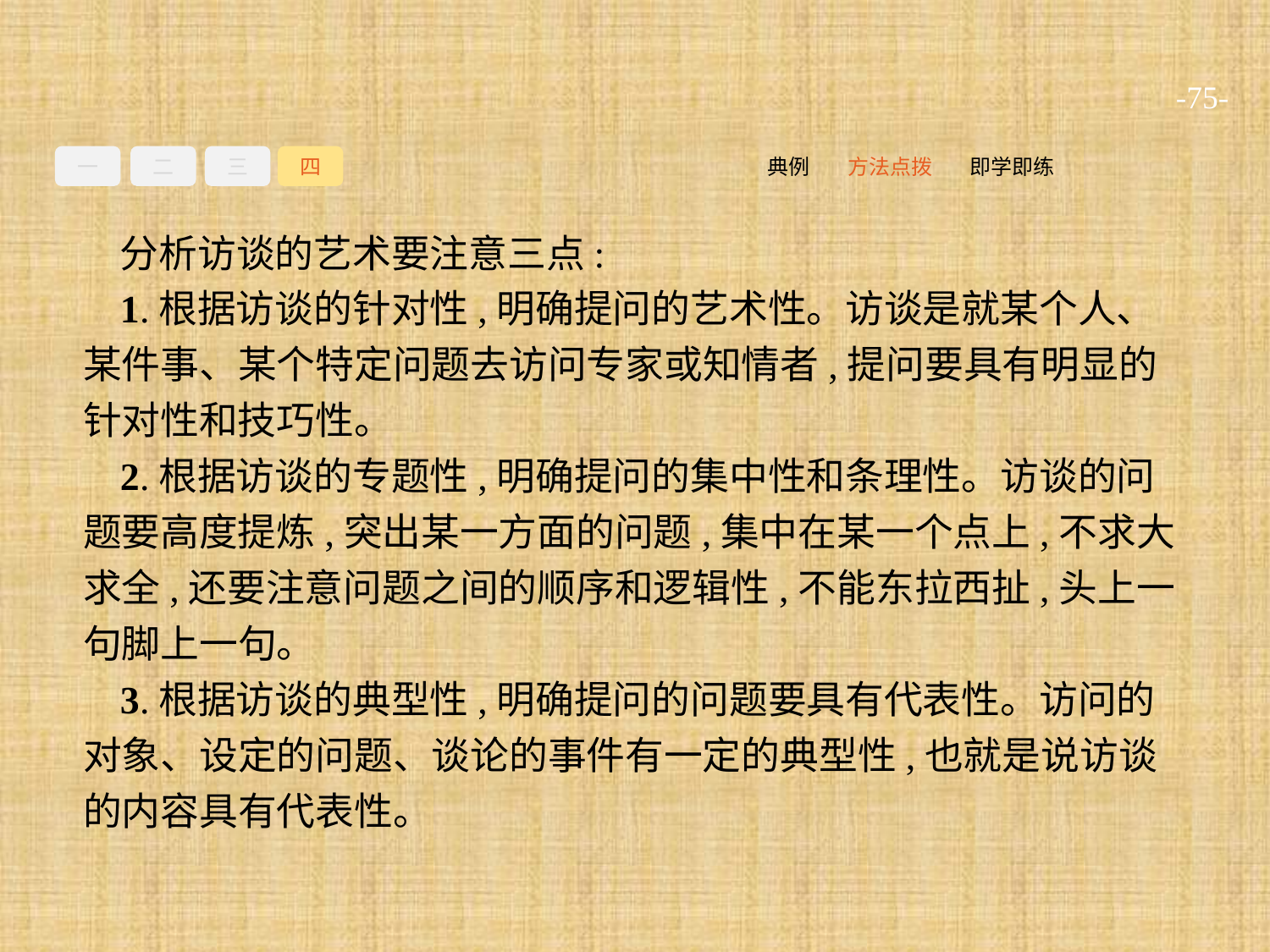

-75-
一
二
三
四
即学即练
方法点拨
典例
分析访谈的艺术要注意三点:
1.根据访谈的针对性,明确提问的艺术性。访谈是就某个人、某件事、某个特定问题去访问专家或知情者,提问要具有明显的针对性和技巧性。
2.根据访谈的专题性,明确提问的集中性和条理性。访谈的问题要高度提炼,突出某一方面的问题,集中在某一个点上,不求大求全,还要注意问题之间的顺序和逻辑性,不能东拉西扯,头上一句脚上一句。
3.根据访谈的典型性,明确提问的问题要具有代表性。访问的对象、设定的问题、谈论的事件有一定的典型性,也就是说访谈的内容具有代表性。